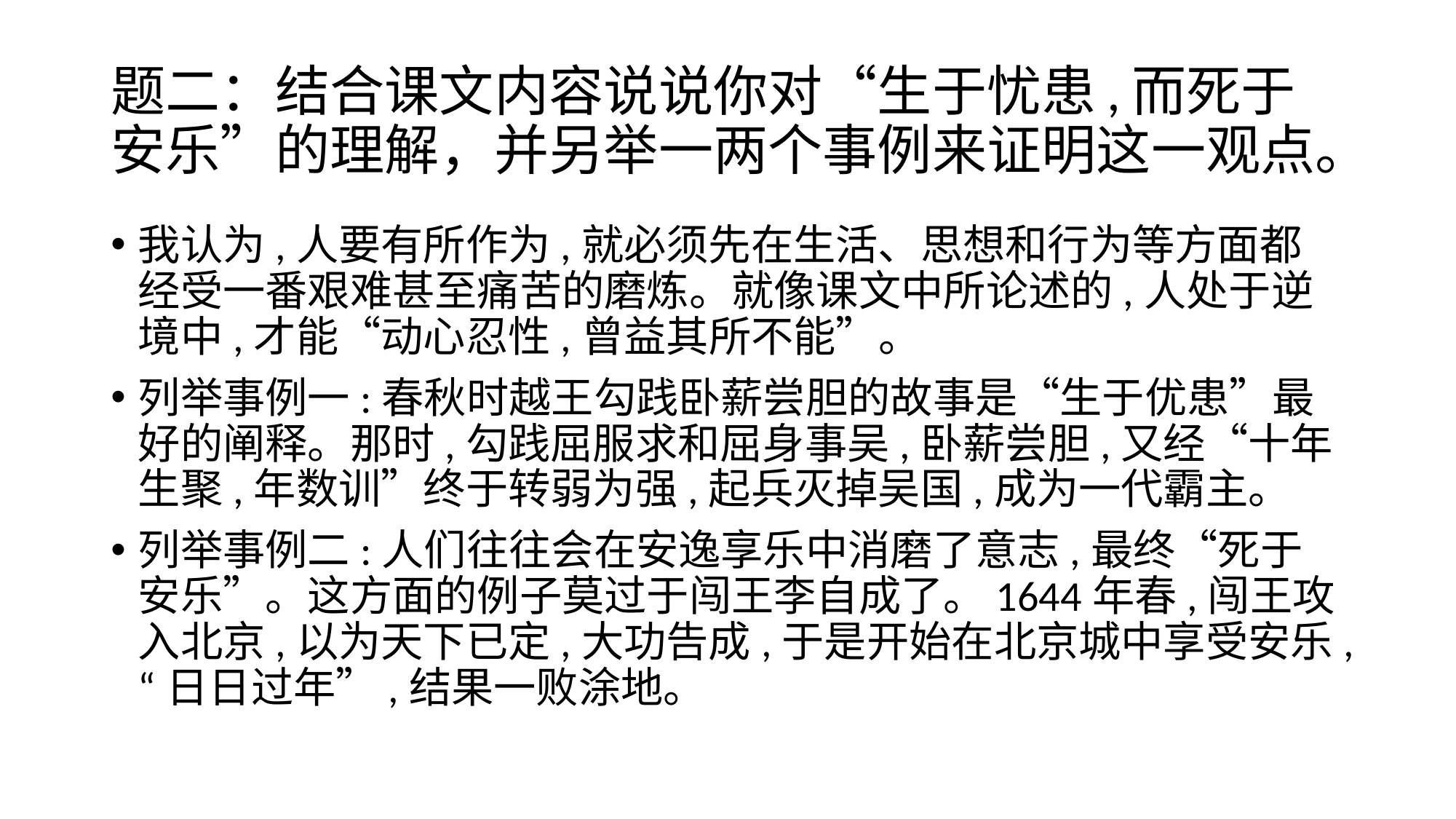

# 题二：结合课文内容说说你对“生于忧患,而死于安乐”的理解，并另举一两个事例来证明这一观点。
我认为,人要有所作为,就必须先在生活、思想和行为等方面都经受一番艰难甚至痛苦的磨炼。就像课文中所论述的,人处于逆境中,才能“动心忍性,曾益其所不能”。
列举事例一:春秋时越王勾践卧薪尝胆的故事是“生于优患”最好的阐释。那时,勾践屈服求和屈身事吴,卧薪尝胆,又经“十年生聚,年数训”终于转弱为强,起兵灭掉吴国,成为一代霸主。
列举事例二:人们往往会在安逸享乐中消磨了意志,最终“死于安乐”。这方面的例子莫过于闯王李自成了。1644年春,闯王攻入北京,以为天下已定,大功告成,于是开始在北京城中享受安乐,“日日过年”,结果一败涂地。